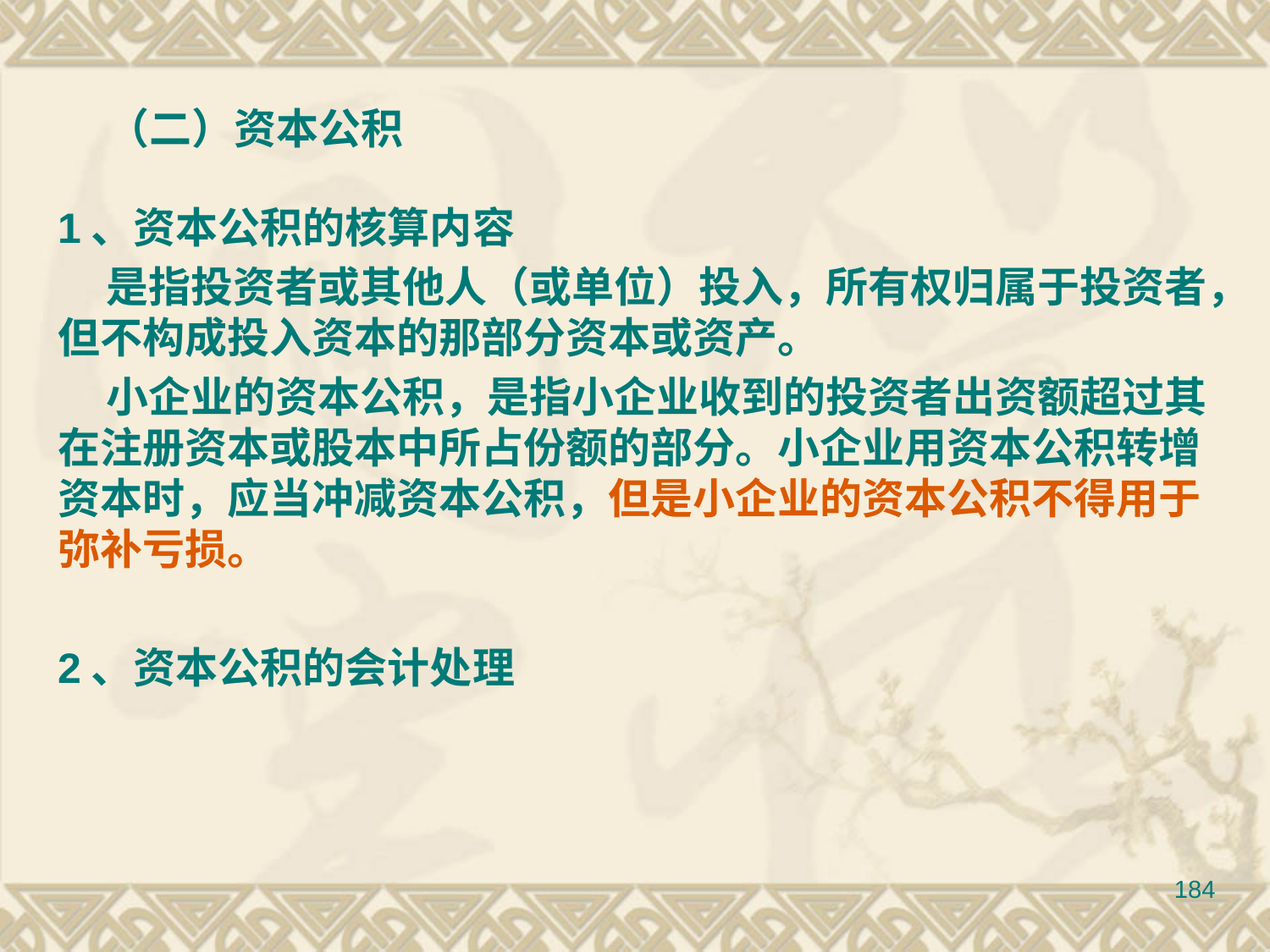

（二）资本公积

1、资本公积的核算内容
    是指投资者或其他人（或单位）投入，所有权归属于投资者，但不构成投入资本的那部分资本或资产。
    小企业的资本公积，是指小企业收到的投资者出资额超过其在注册资本或股本中所占份额的部分。小企业用资本公积转增资本时，应当冲减资本公积，但是小企业的资本公积不得用于弥补亏损。

2、资本公积的会计处理

184